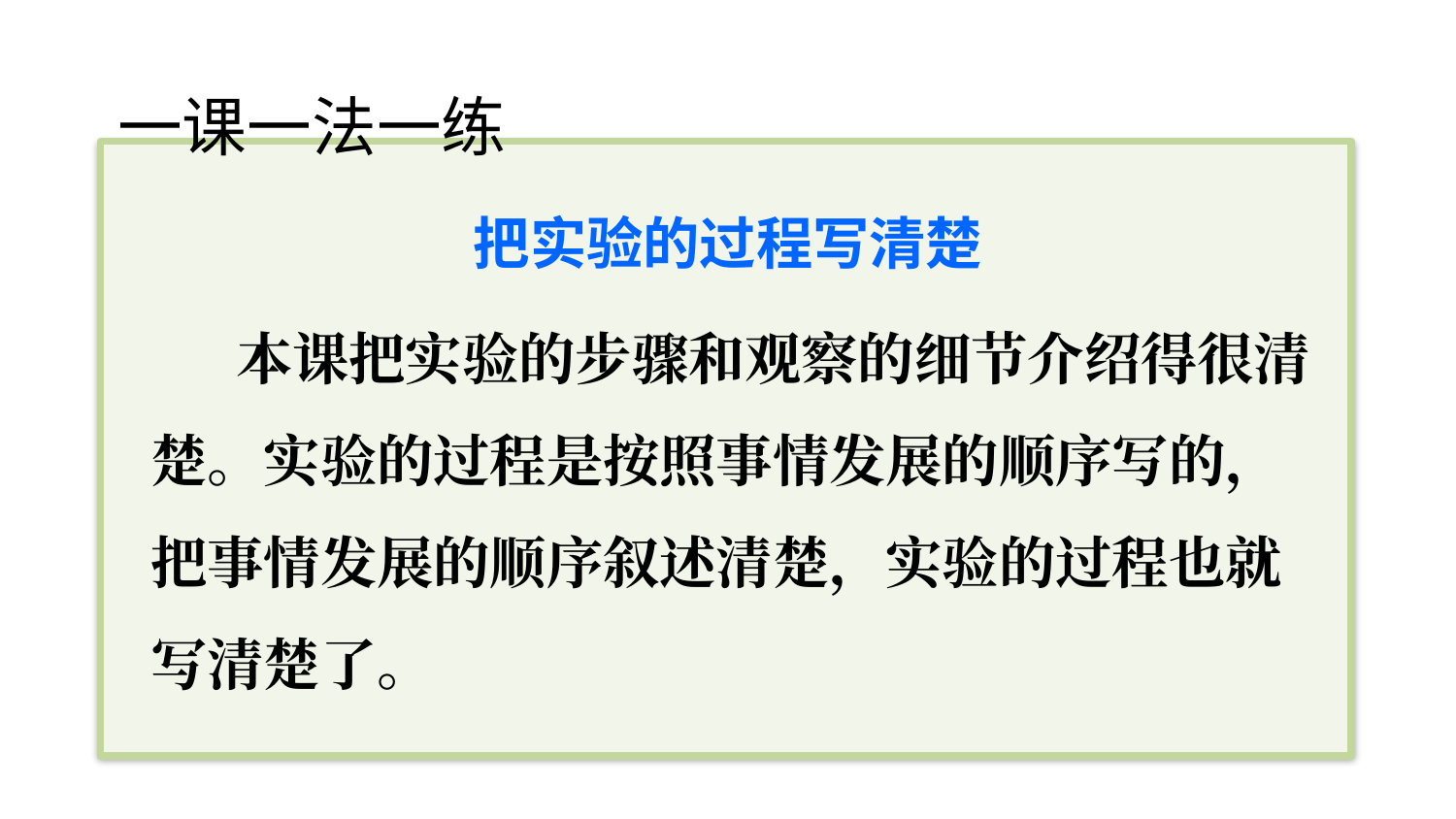

一课一法一练

把实验的过程写清楚
本课把实验的步骤和观察的细节介绍得很清楚。实验的过程是按照事情发展的顺序写的，把事情发展的顺序叙述清楚，实验的过程也就写清楚了。